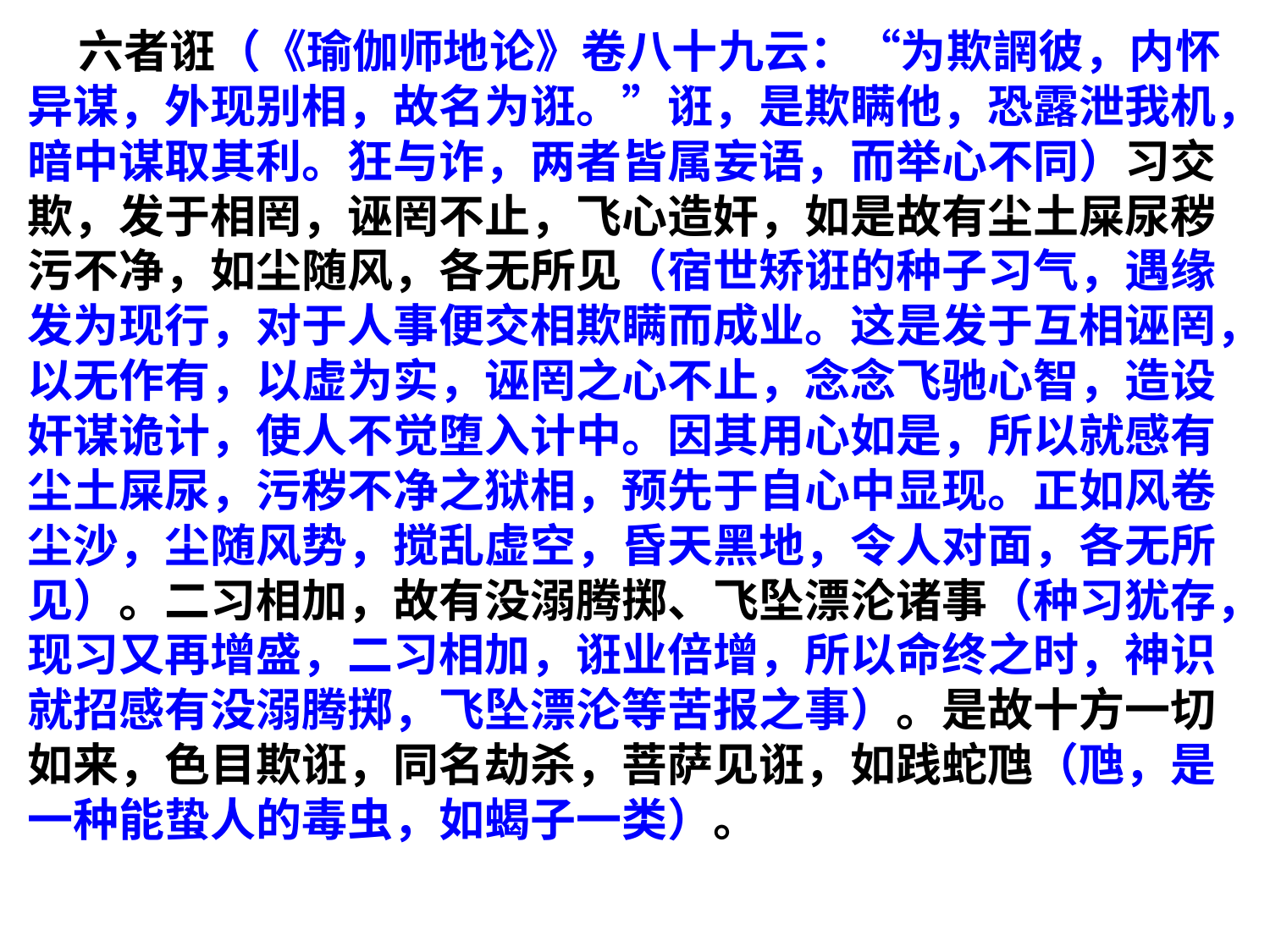

六者诳（《瑜伽师地论》卷八十九云：“为欺誷彼，内怀异谋，外现别相，故名为诳。”诳，是欺瞒他，恐露泄我机，暗中谋取其利。狂与诈，两者皆属妄语，而举心不同）习交欺，发于相罔，诬罔不止，飞心造奸，如是故有尘土屎尿秽污不净，如尘随风，各无所见（宿世矫诳的种子习气，遇缘发为现行，对于人事便交相欺瞒而成业。这是发于互相诬罔，以无作有，以虚为实，诬罔之心不止，念念飞驰心智，造设奸谋诡计，使人不觉堕入计中。因其用心如是，所以就感有尘土屎尿，污秽不净之狱相，预先于自心中显现。正如风卷尘沙，尘随风势，搅乱虚空，昏天黑地，令人对面，各无所见）。二习相加，故有没溺腾掷、飞坠漂沦诸事（种习犹存，现习又再增盛，二习相加，诳业倍增，所以命终之时，神识就招感有没溺腾掷，飞坠漂沦等苦报之事）。是故十方一切如来，色目欺诳，同名劫杀，菩萨见诳，如践蛇虺（虺，是一种能蛰人的毒虫，如蝎子一类）。